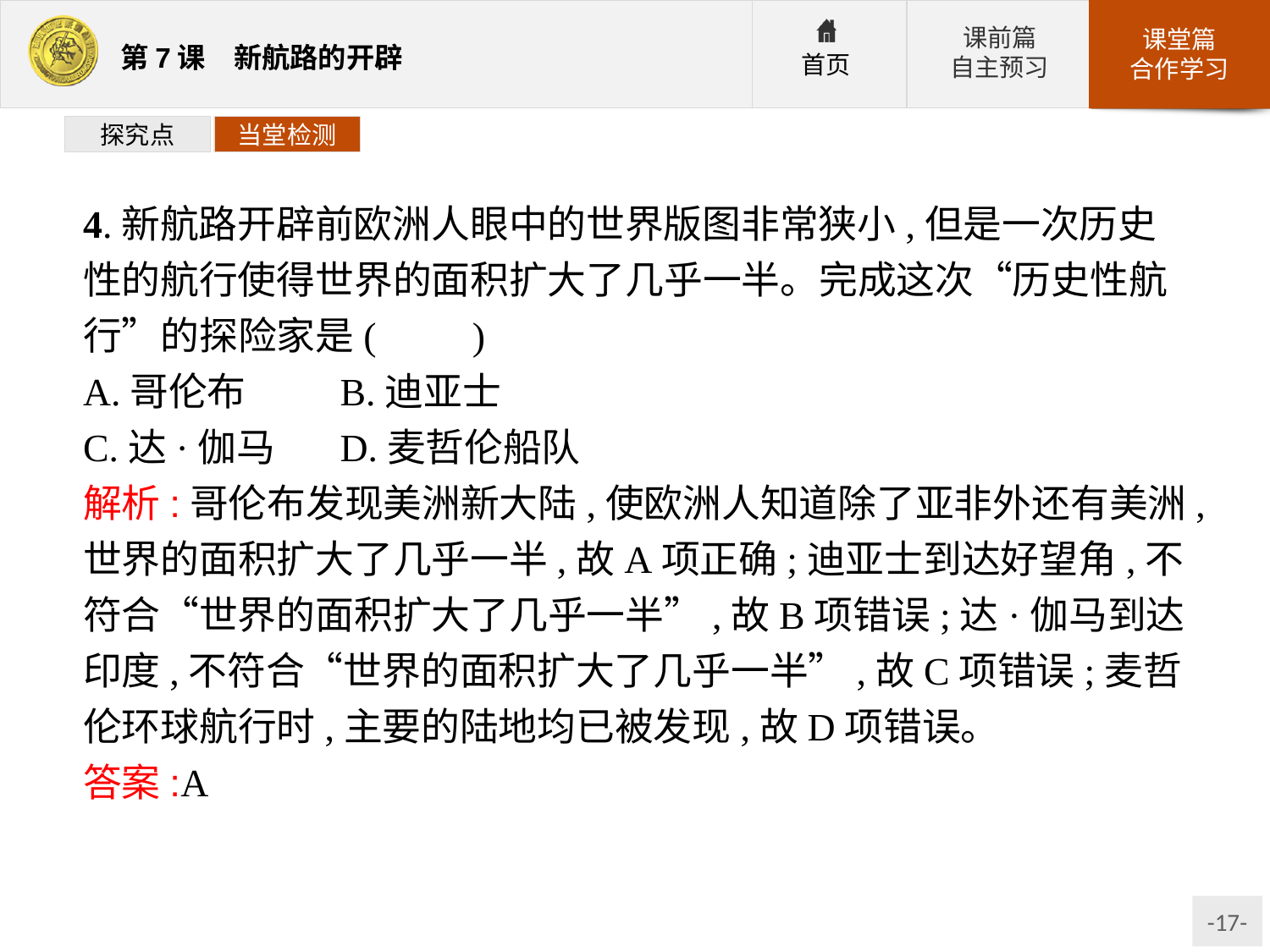

探究点
当堂检测
4.新航路开辟前欧洲人眼中的世界版图非常狭小,但是一次历史性的航行使得世界的面积扩大了几乎一半。完成这次“历史性航行”的探险家是(　　)
A.哥伦布	B.迪亚士
C.达·伽马	D.麦哲伦船队
解析:哥伦布发现美洲新大陆,使欧洲人知道除了亚非外还有美洲,世界的面积扩大了几乎一半,故A项正确;迪亚士到达好望角,不符合“世界的面积扩大了几乎一半”,故B项错误;达·伽马到达印度,不符合“世界的面积扩大了几乎一半”,故C项错误;麦哲伦环球航行时,主要的陆地均已被发现,故D项错误。
答案:A